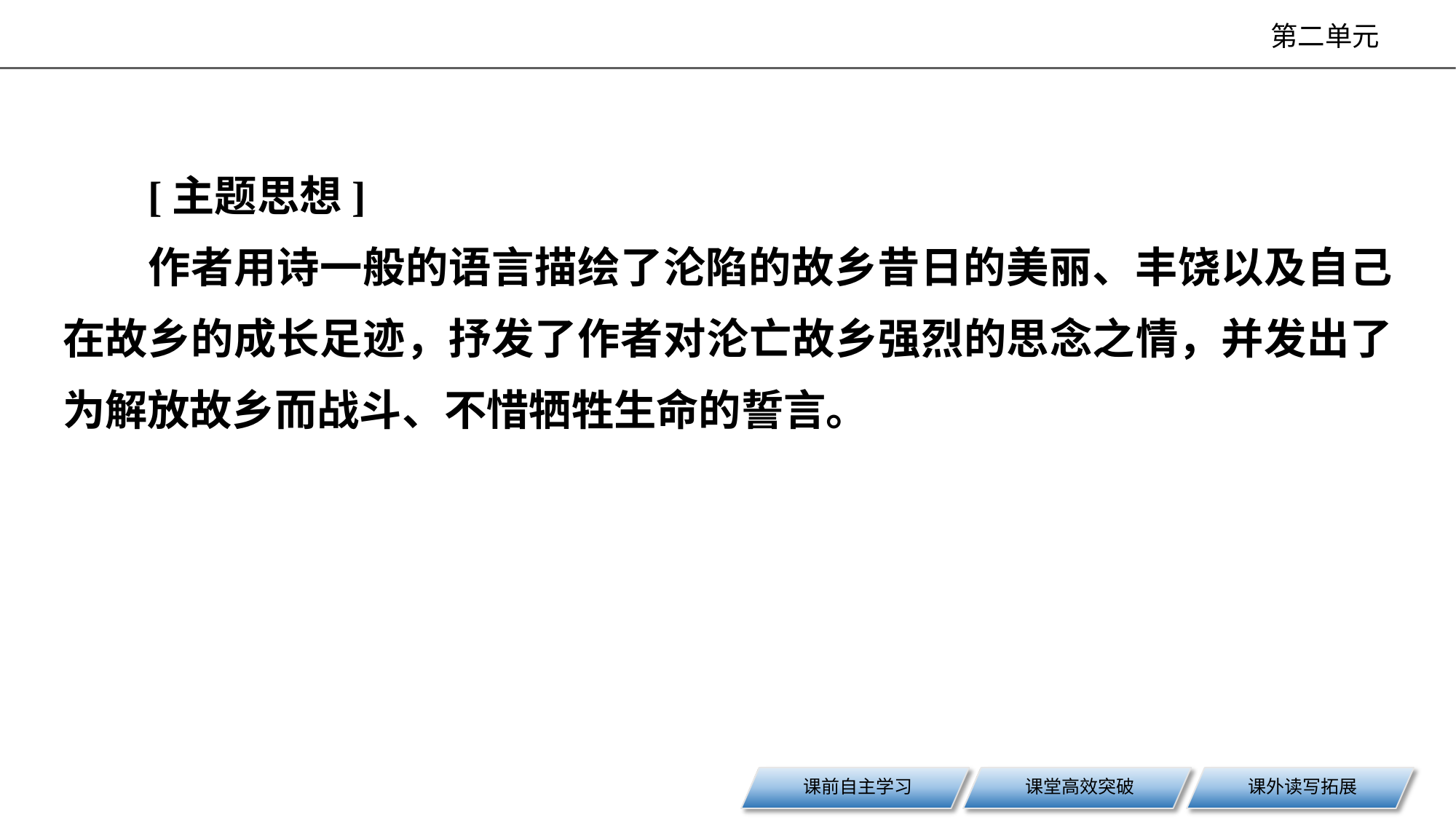

[主题思想]
作者用诗一般的语言描绘了沦陷的故乡昔日的美丽、丰饶以及自己在故乡的成长足迹，抒发了作者对沦亡故乡强烈的思念之情，并发出了为解放故乡而战斗、不惜牺牲生命的誓言。